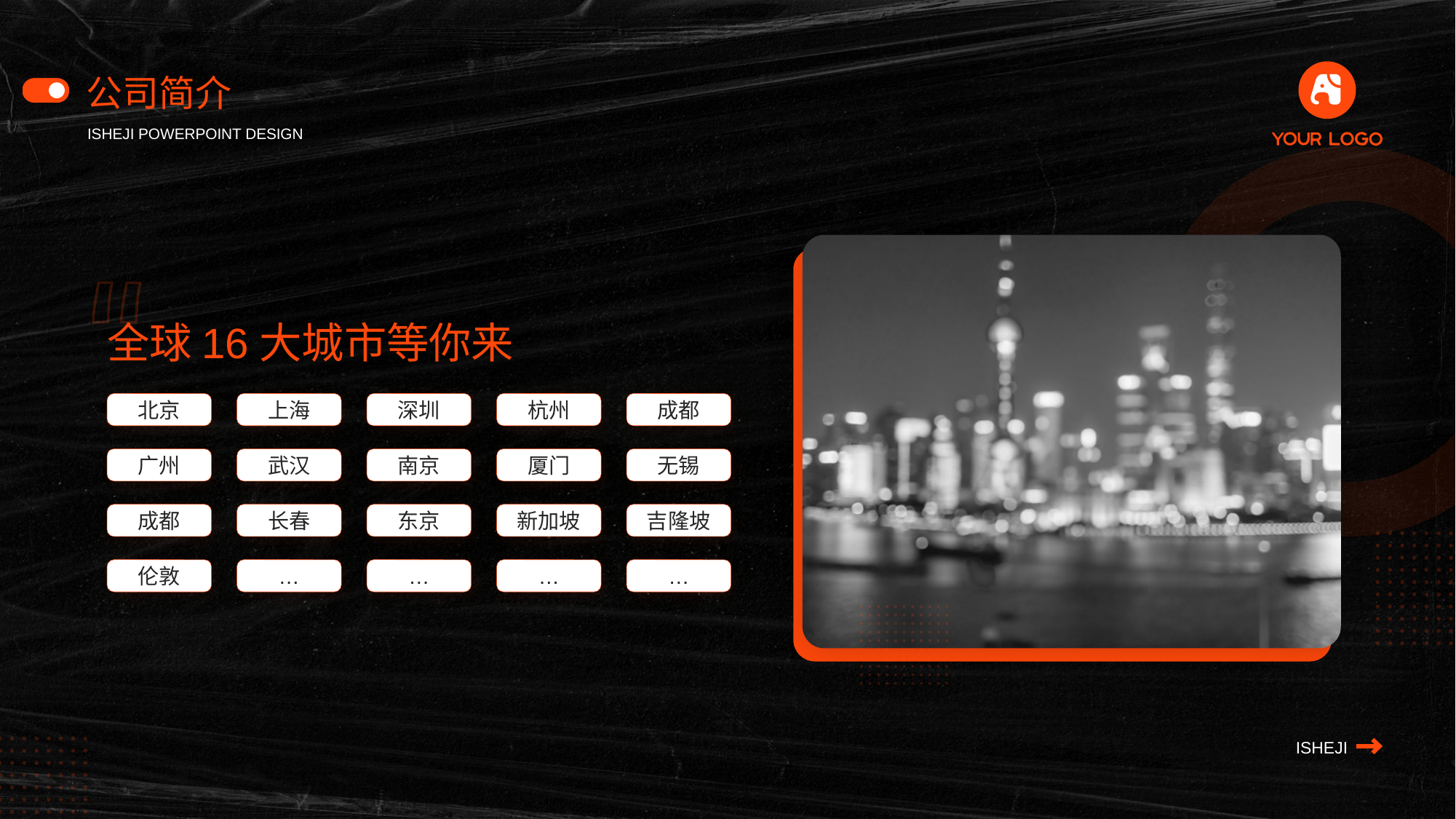

公司简介

ISHEJI POWERPOINT DESIGN

全球16大城市等你来
北京
上海
深圳
杭州
成都
广州
武汉
南京
厦门
无锡
成都
长春
东京
新加坡
吉隆坡
伦敦
…
…
…
…

ISHEJI